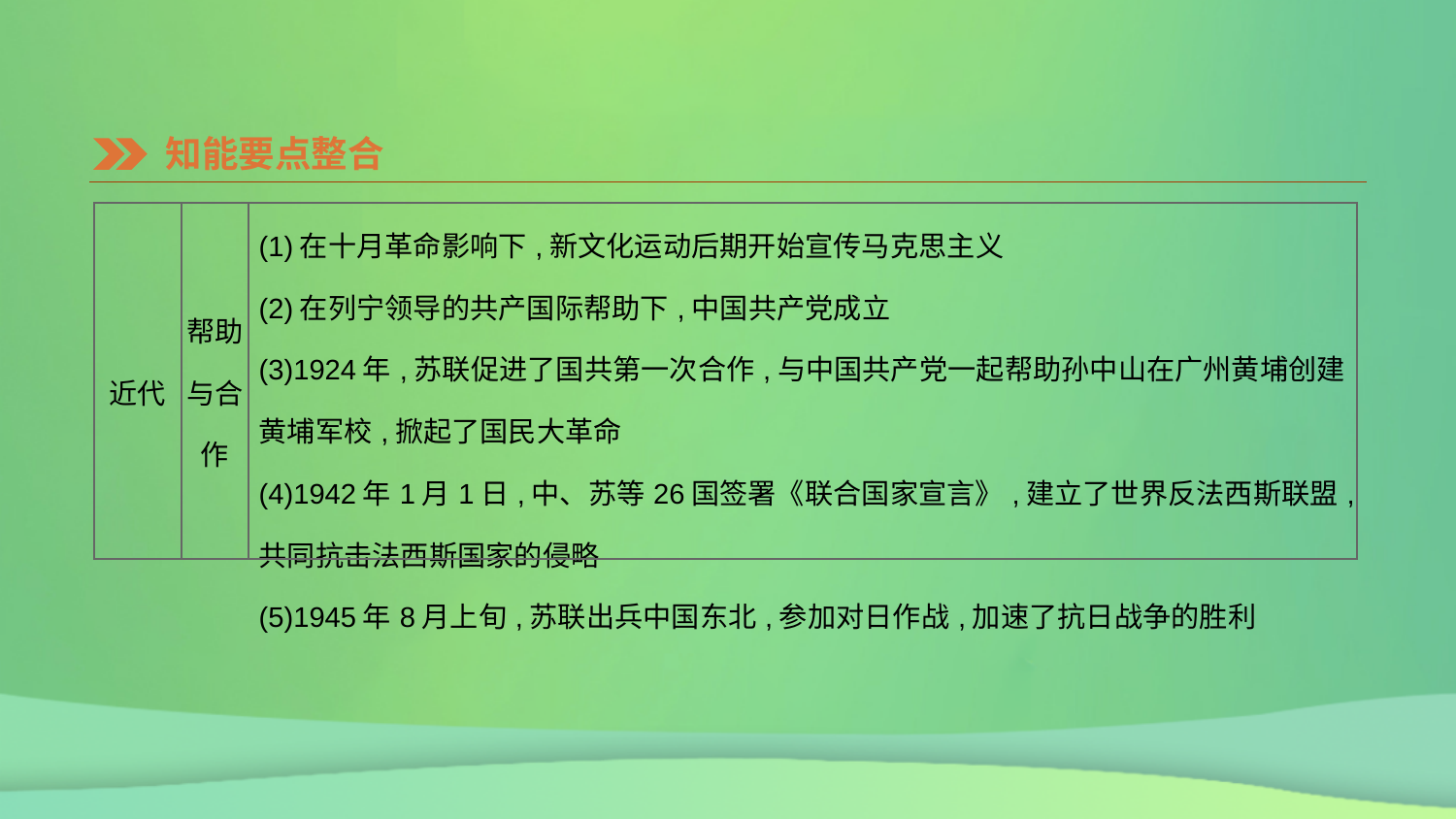

知能要点整合

| 近代 | 帮助与合作 | (1)在十月革命影响下,新文化运动后期开始宣传马克思主义 (2)在列宁领导的共产国际帮助下,中国共产党成立 (3)1924年,苏联促进了国共第一次合作,与中国共产党一起帮助孙中山在广州黄埔创建黄埔军校,掀起了国民大革命 (4)1942年1月1日,中、苏等26国签署《联合国家宣言》,建立了世界反法西斯联盟,共同抗击法西斯国家的侵略 (5)1945年8月上旬,苏联出兵中国东北,参加对日作战,加速了抗日战争的胜利 |
| --- | --- | --- |